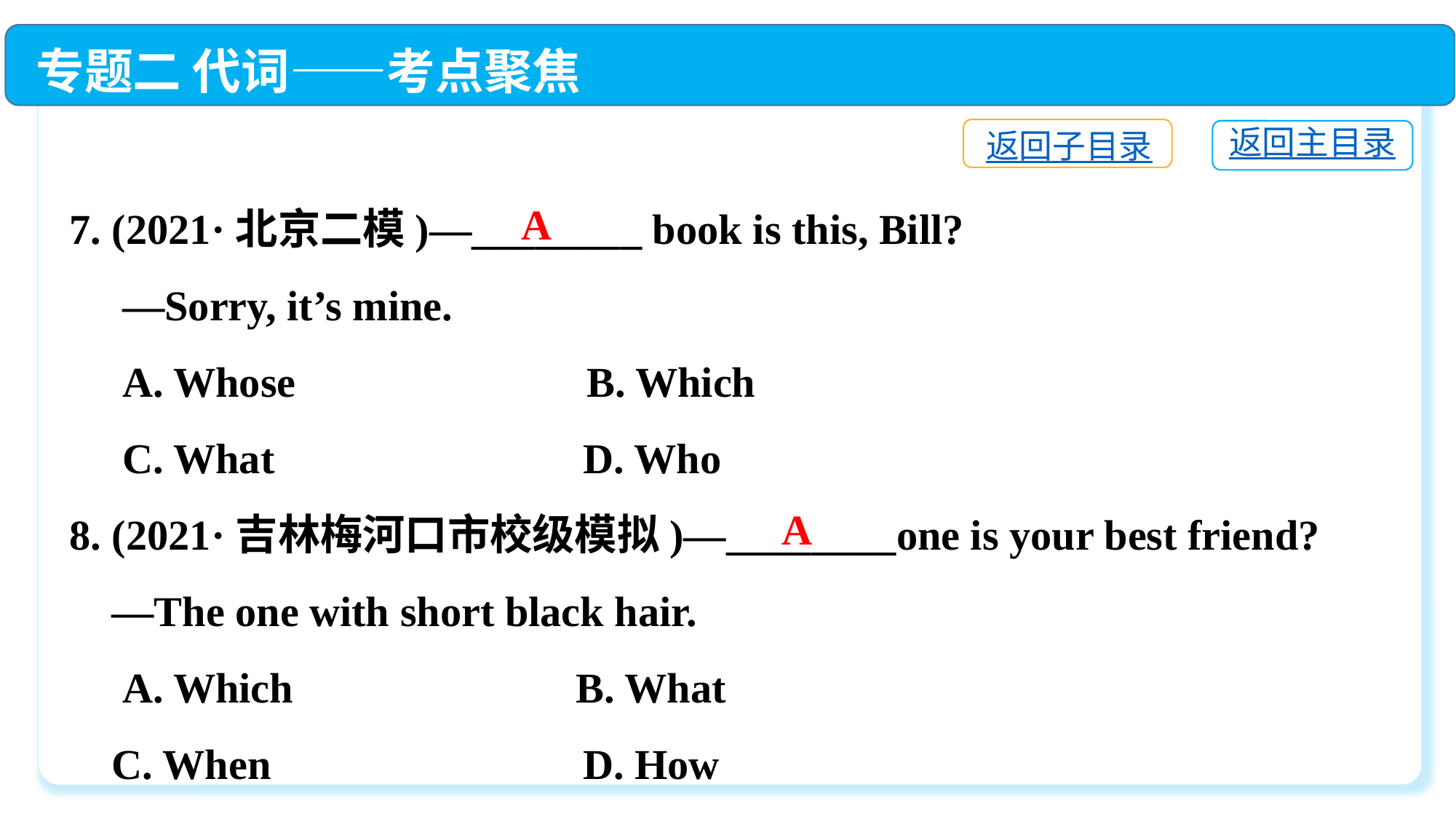

专题二 代词——考点聚焦

返回子目录
返回主目录
7. (2021·北京二模)—________ book is this, Bill?
     —Sorry, it’s mine.
     A. Whose	                  B. Which
     C. What	                            D. Who
8. (2021·吉林梅河口市校级模拟)—________one is your best friend?
    —The one with short black hair.
     A. Which	                 B. What
    C. When	                            D. How
A

A